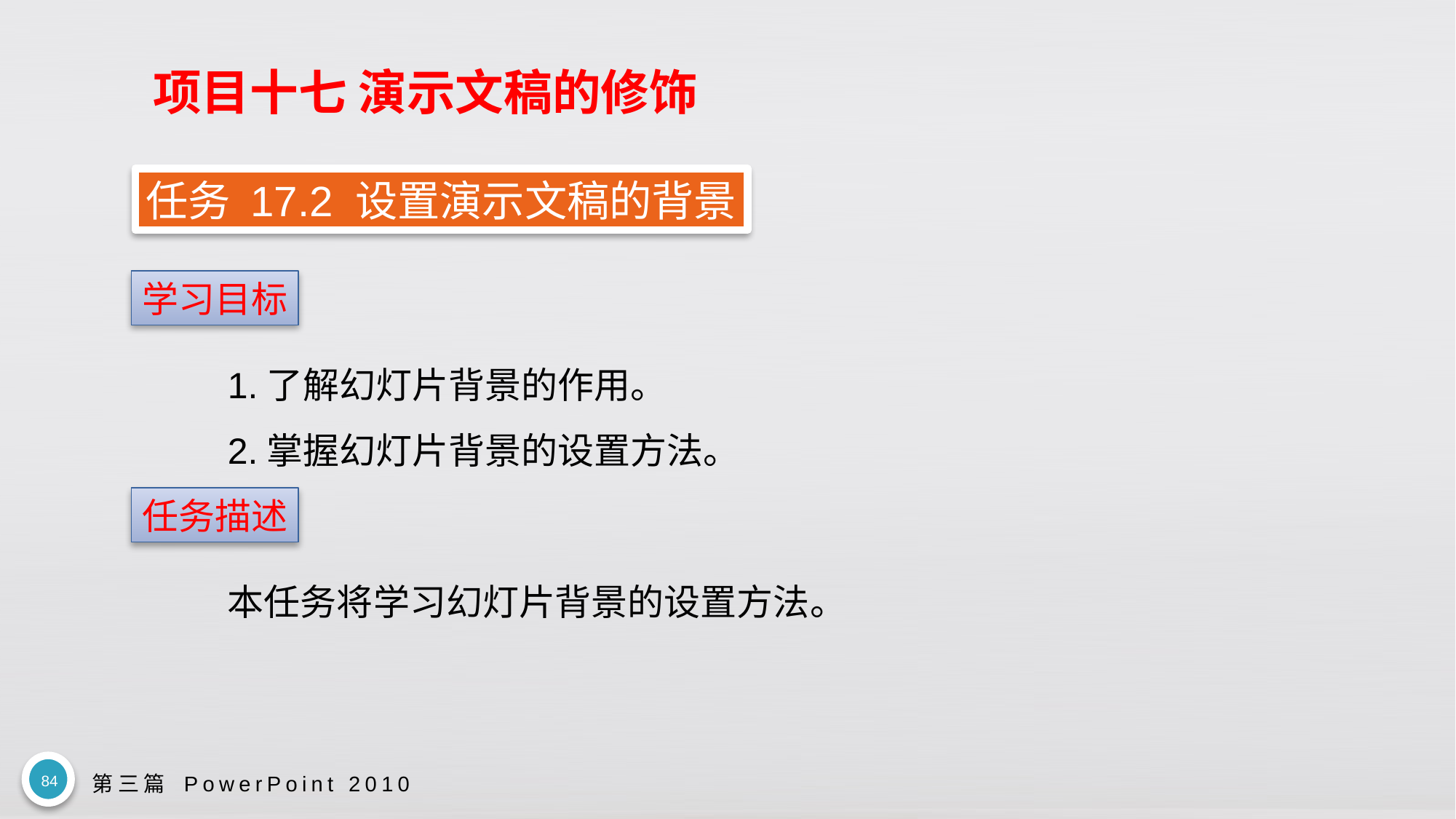

# 项目十七 演示文稿的修饰
任务 17.2 设置演示文稿的背景
学习目标
1.了解幻灯片背景的作用。
2.掌握幻灯片背景的设置方法。
任务描述
本任务将学习幻灯片背景的设置方法。
84